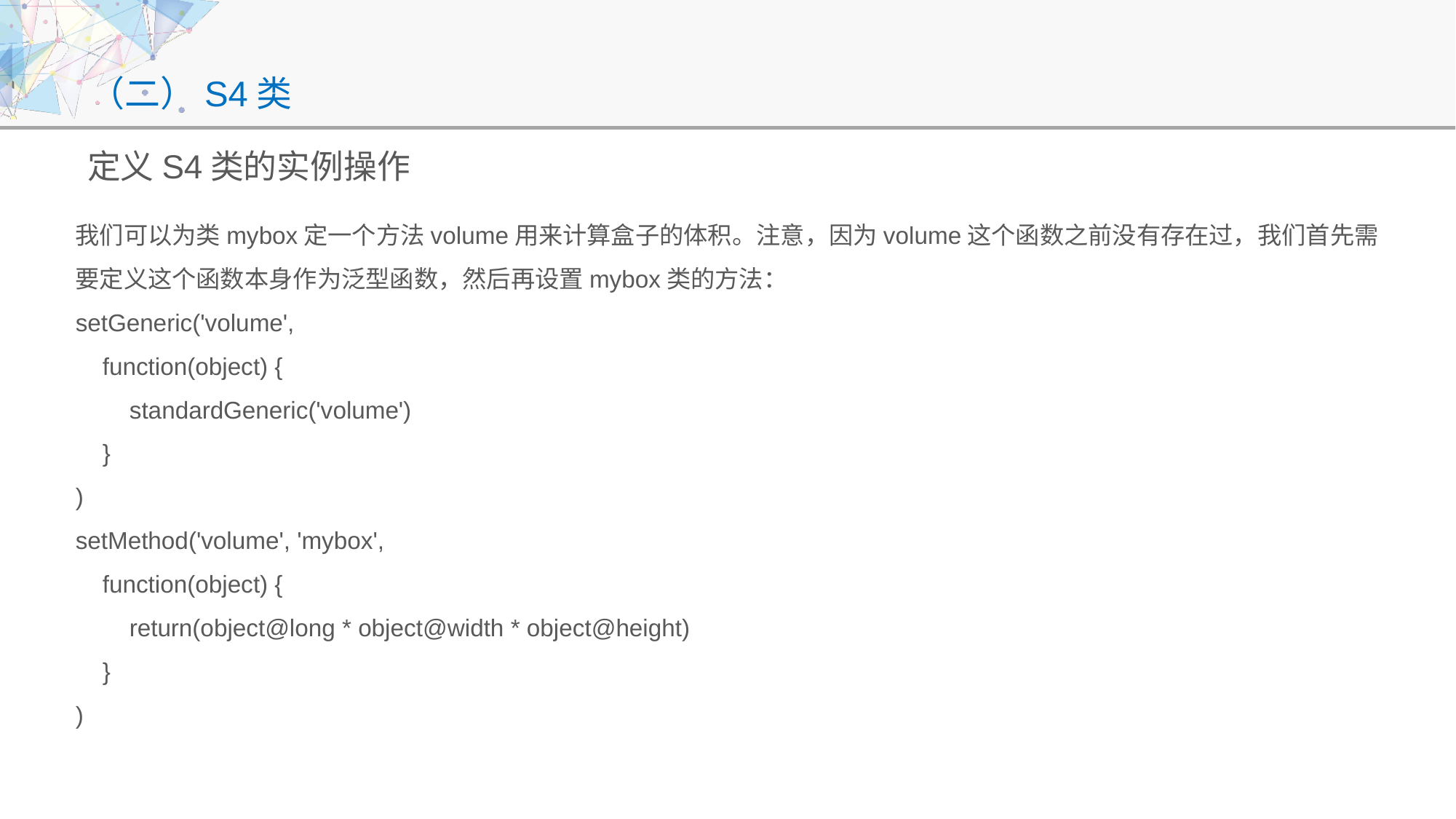

# （二）S4类
定义S4类的实例操作

我们可以为类mybox定一个方法volume用来计算盒子的体积。注意，因为volume这个函数之前没有存在过，我们首先需要定义这个函数本身作为泛型函数，然后再设置mybox类的方法：
setGeneric('volume',
    function(object) {
        standardGeneric('volume')
    }
)
setMethod('volume', 'mybox',
    function(object) {
        return(object@long * object@width * object@height)
    }
)